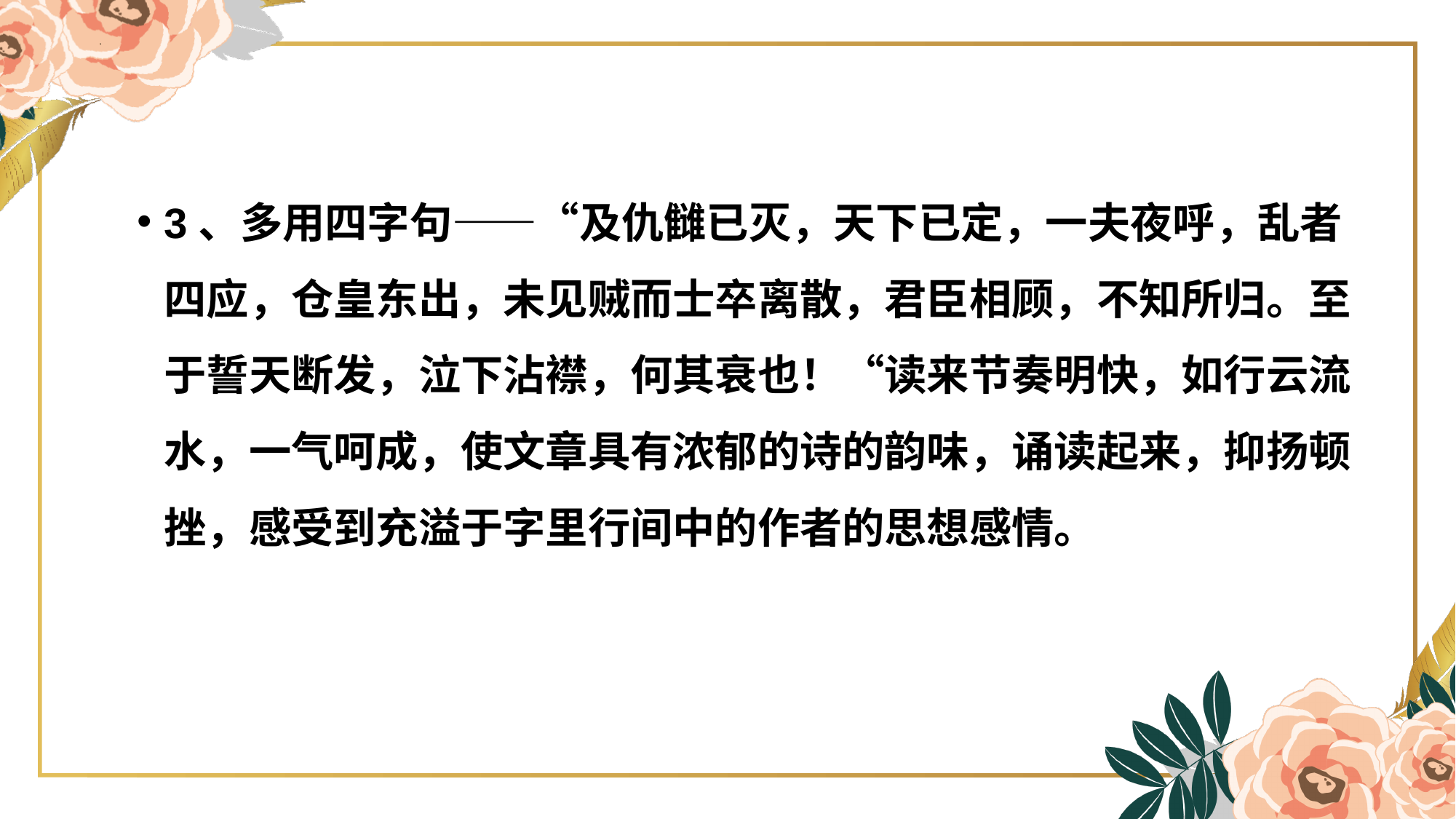

3、多用四字句——“及仇雠已灭，天下已定，一夫夜呼，乱者四应，仓皇东出，未见贼而士卒离散，君臣相顾，不知所归。至于誓天断发，泣下沾襟，何其衰也！“读来节奏明快，如行云流水，一气呵成，使文章具有浓郁的诗的韵味，诵读起来，抑扬顿挫，感受到充溢于字里行间中的作者的思想感情。